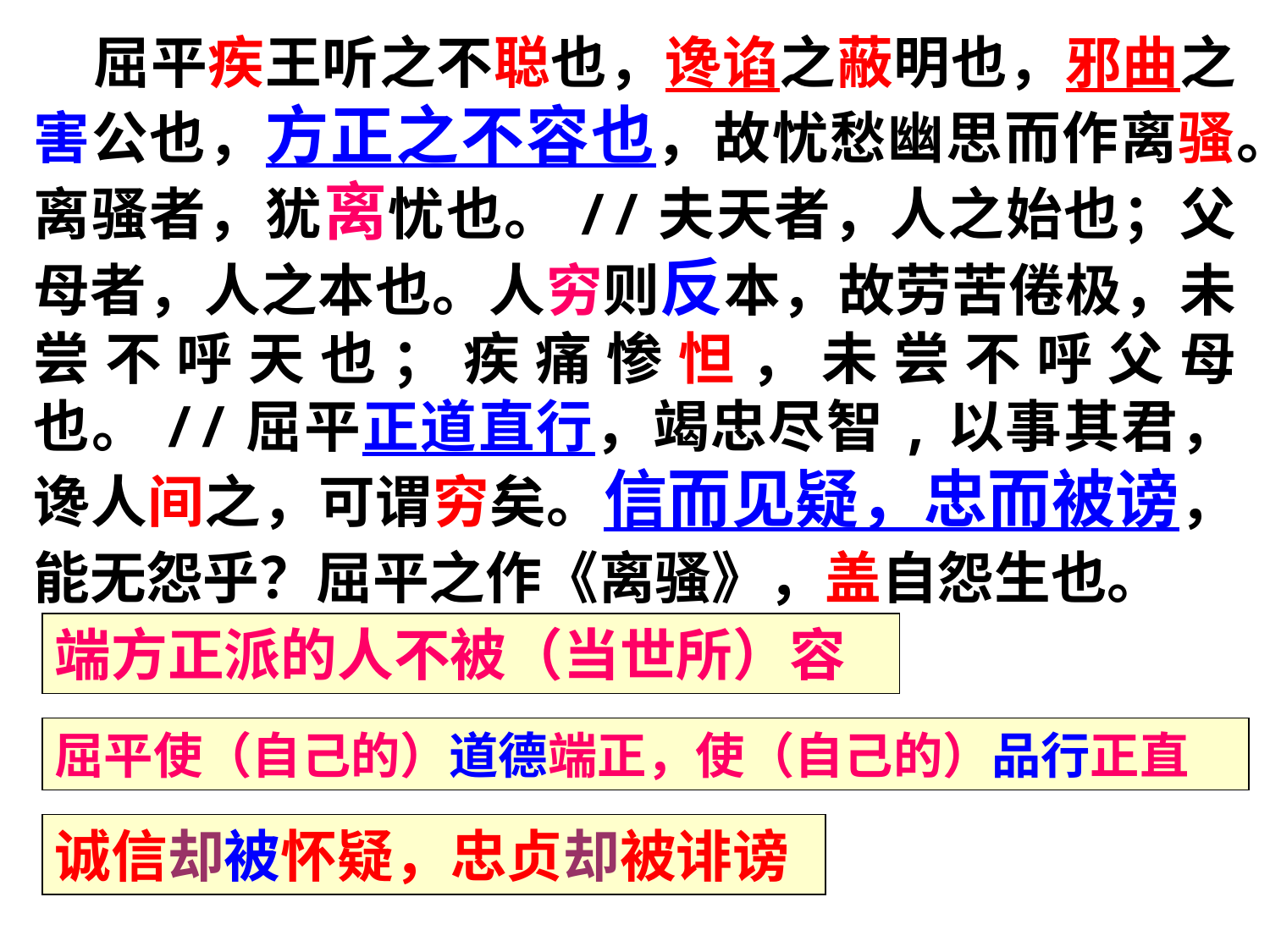

屈平疾王听之不聪也，谗谄之蔽明也，邪曲之害公也，方正之不容也，故忧愁幽思而作离骚。离骚者，犹离忧也。//夫天者，人之始也；父母者，人之本也。人穷则反本，故劳苦倦极，未尝不呼天也；疾痛惨怛，未尝不呼父母也。//屈平正道直行，竭忠尽智,以事其君，谗人间之，可谓穷矣。信而见疑，忠而被谤，能无怨乎？屈平之作《离骚》，盖自怨生也。
端方正派的人不被（当世所）容
屈平使（自己的）道德端正，使（自己的）品行正直
诚信却被怀疑，忠贞却被诽谤